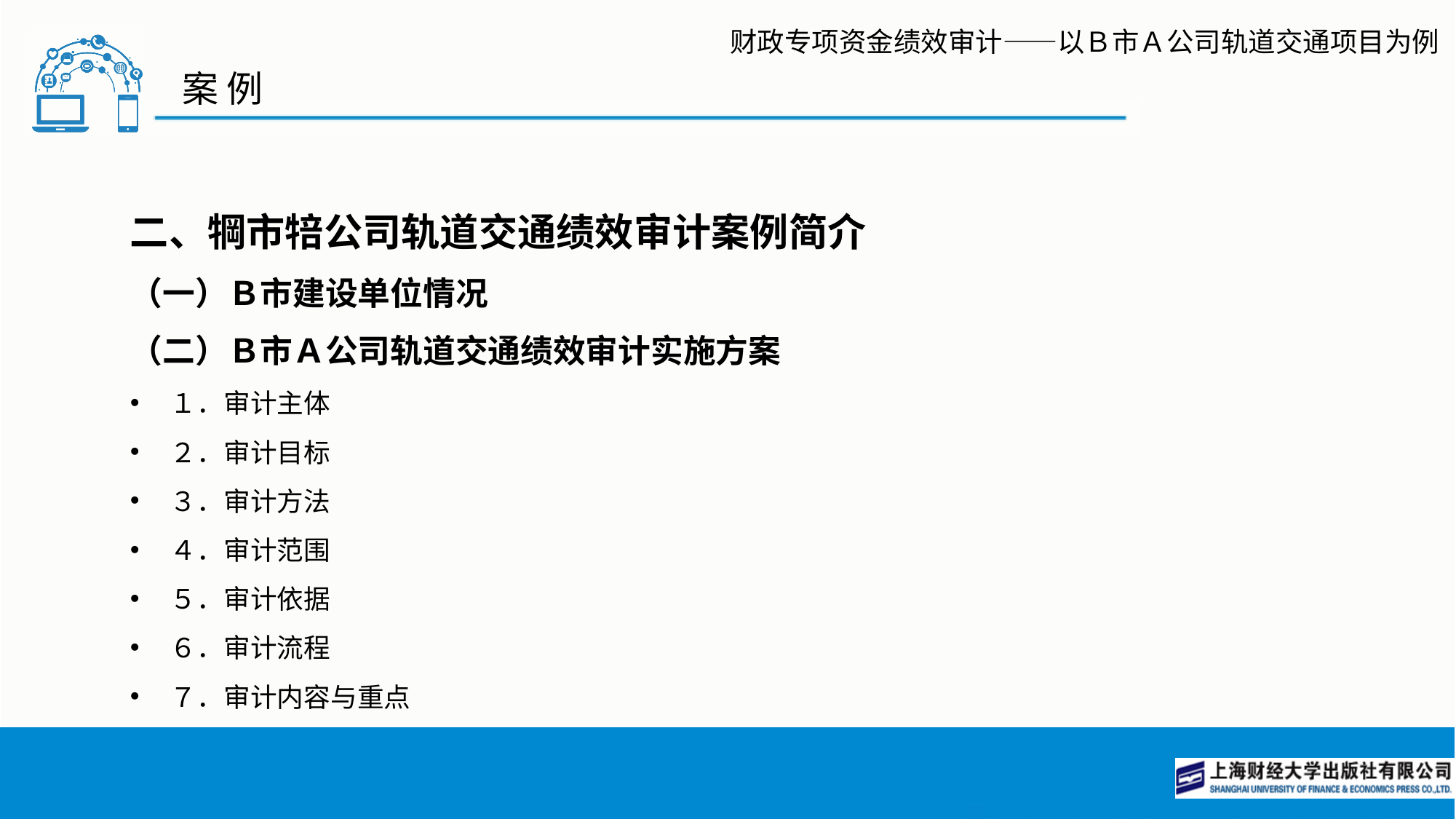

财政专项资金绩效审计——以Ｂ市Ａ公司轨道交通项目为例
# 案 例
二、犅市犃公司轨道交通绩效审计案例简介
（一）Ｂ市建设单位情况
（二）Ｂ市Ａ公司轨道交通绩效审计实施方案
１．审计主体
２．审计目标
３．审计方法
４．审计范围
５．审计依据
６．审计流程
７．审计内容与重点